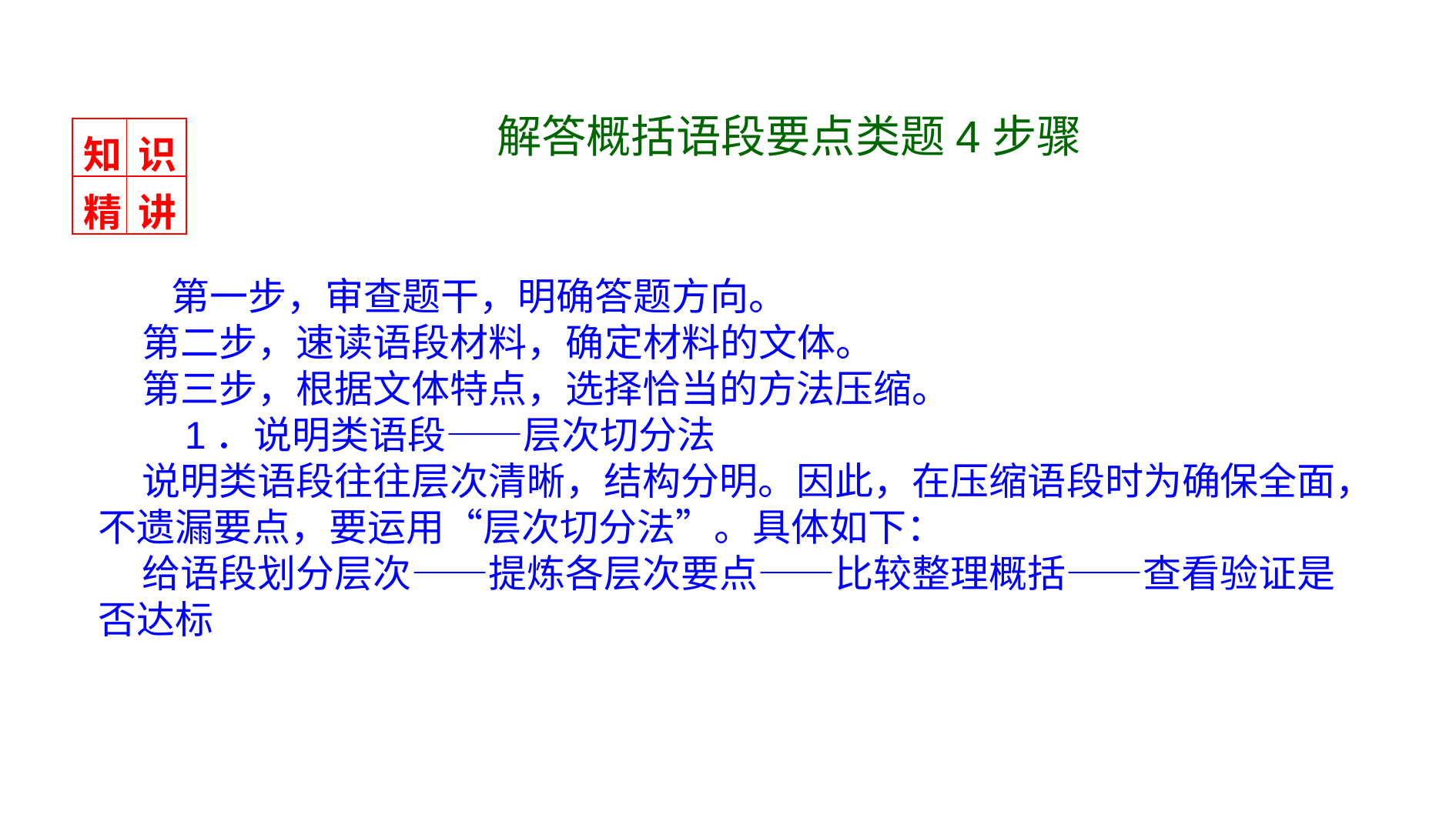

解答概括语段要点类题4步骤
| 知 | 识 |
| --- | --- |
| 精 | 讲 |
　    第一步，审查题干，明确答题方向。
    第二步，速读语段材料，确定材料的文体。
    第三步，根据文体特点，选择恰当的方法压缩。
        1．说明类语段——层次切分法
    说明类语段往往层次清晰，结构分明。因此，在压缩语段时为确保全面，不遗漏要点，要运用“层次切分法”。具体如下：
    给语段划分层次——提炼各层次要点——比较整理概括——查看验证是否达标